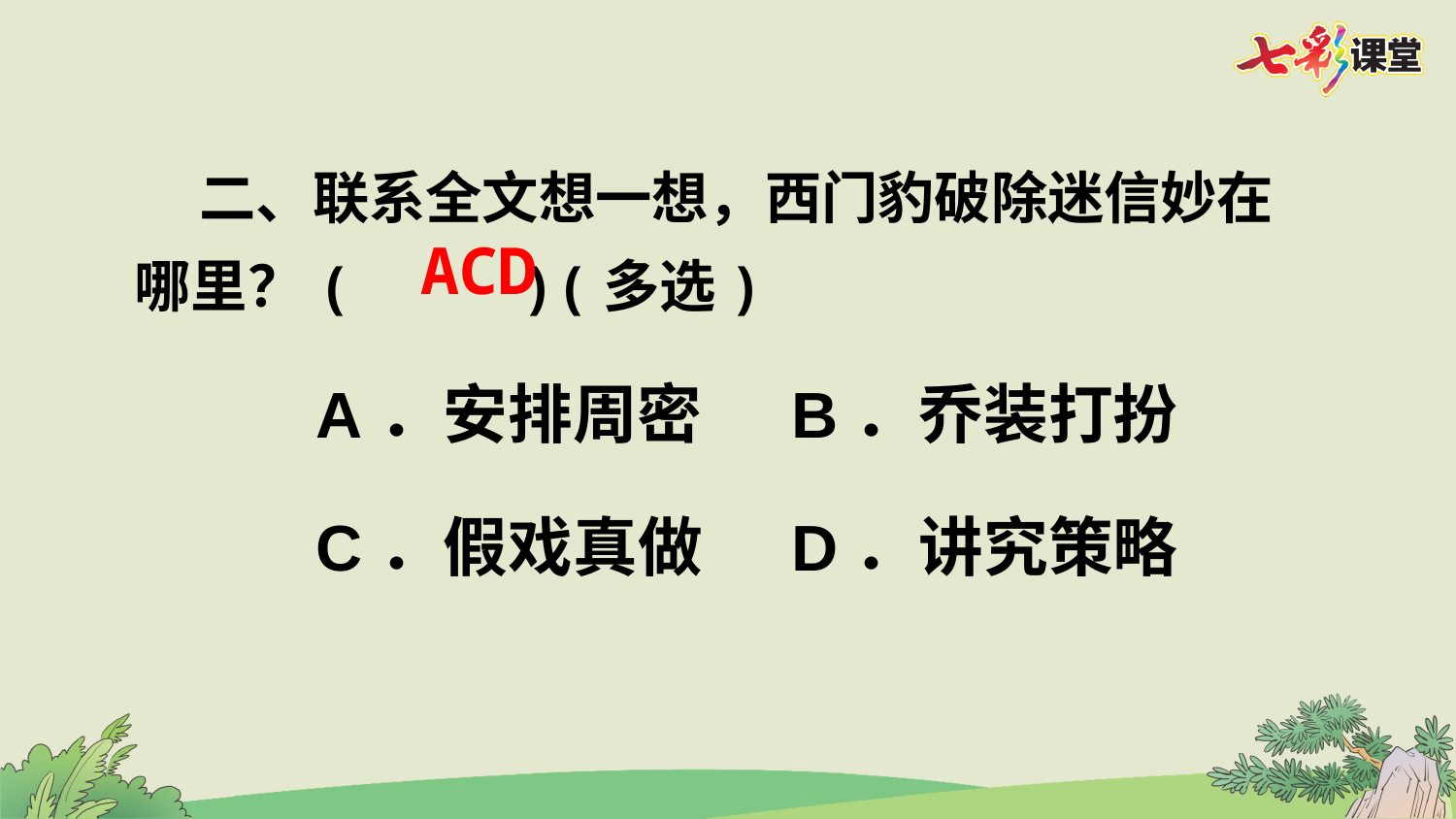

二、联系全文想一想，西门豹破除迷信妙在哪里？(     )(多选)
	  A．安排周密     B．乔装打扮
	  C．假戏真做     D．讲究策略
ACD